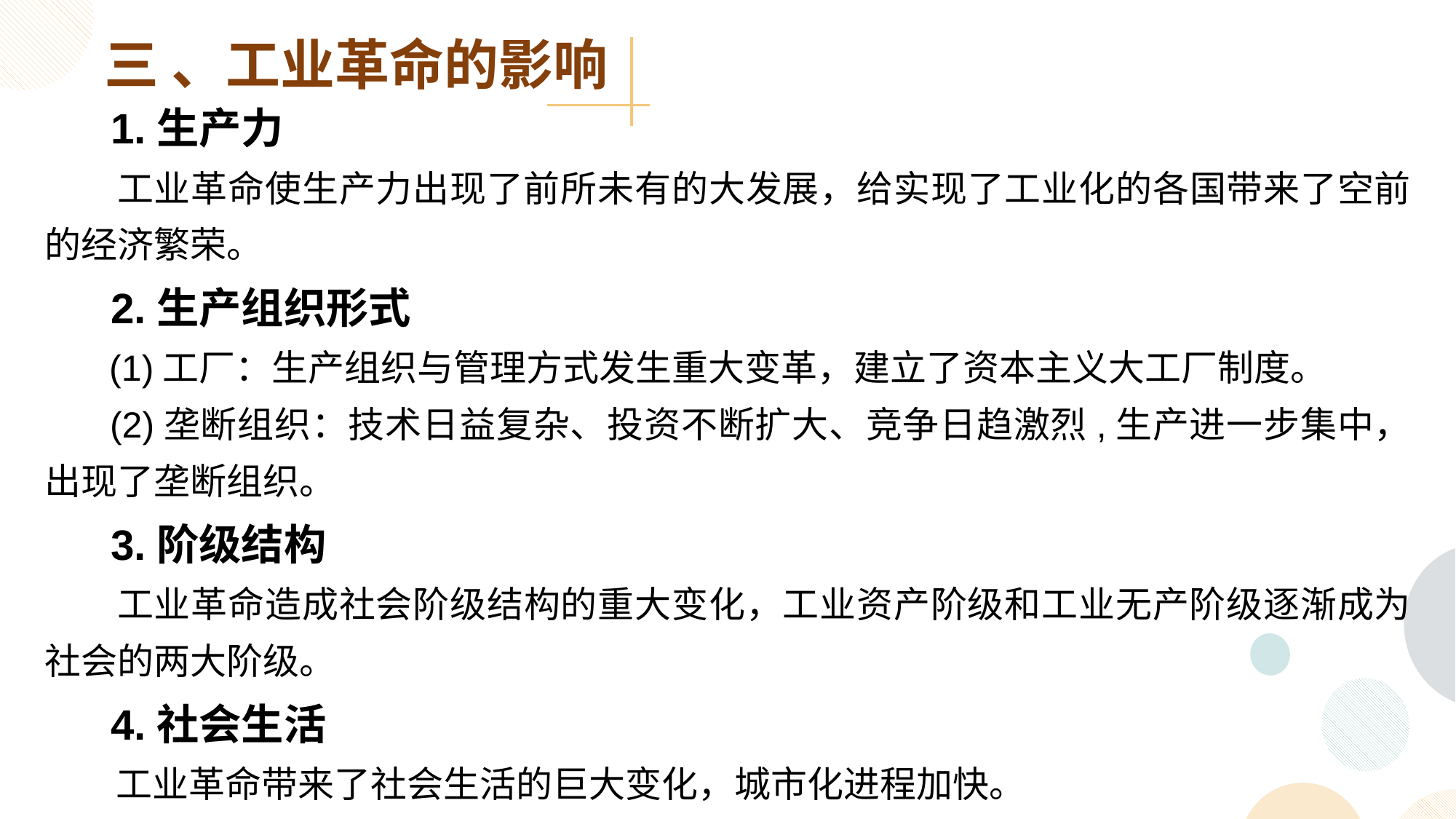

三 、工业革命的影响
 1.生产力
 工业革命使生产力出现了前所未有的大发展，给实现了工业化的各国带来了空前的经济繁荣。
 2.生产组织形式
 (1)工厂：生产组织与管理方式发生重大变革，建立了资本主义大工厂制度。
 (2)垄断组织：技术日益复杂、投资不断扩大、竞争日趋激烈,生产进一步集中，出现了垄断组织。
 3.阶级结构
 工业革命造成社会阶级结构的重大变化，工业资产阶级和工业无产阶级逐渐成为社会的两大阶级。
 4.社会生活
 工业革命带来了社会生活的巨大变化，城市化进程加快。